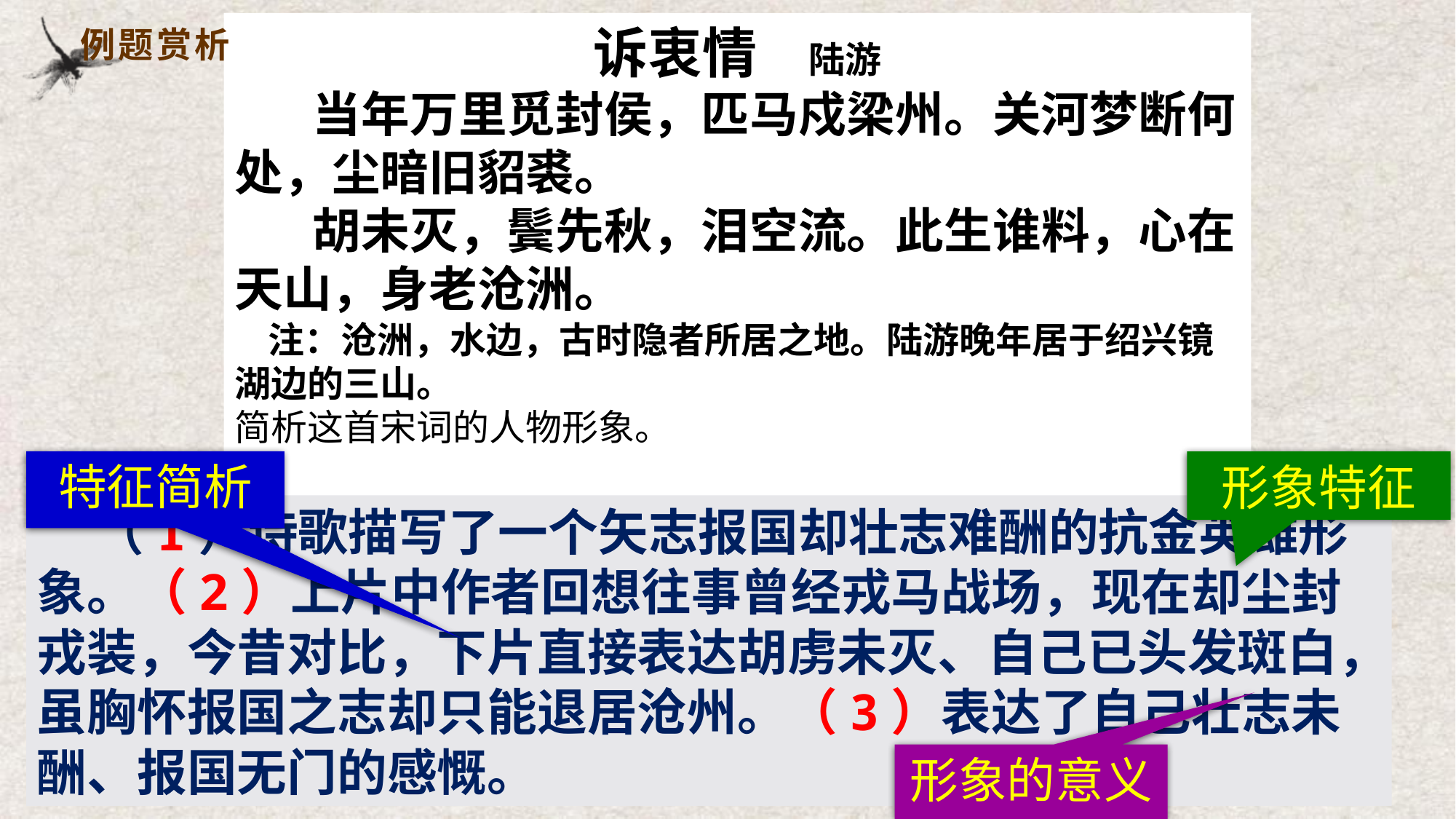

诉衷情　 陆游
      当年万里觅封侯，匹马戍梁州。关河梦断何处，尘暗旧貂裘。
      胡未灭，鬓先秋，泪空流。此生谁料，心在天山，身老沧洲。
   注：沧洲，水边，古时隐者所居之地。陆游晚年居于绍兴镜湖边的三山。
简析这首宋词的人物形象。

例题赏析
特征简析
形象特征
    （1）诗歌描写了一个矢志报国却壮志难酬的抗金英雄形象。（2）上片中作者回想往事曾经戎马战场，现在却尘封戎装，今昔对比，下片直接表达胡虏未灭、自己已头发斑白，虽胸怀报国之志却只能退居沧州。（3）表达了自己壮志未酬、报国无门的感慨。
形象的意义